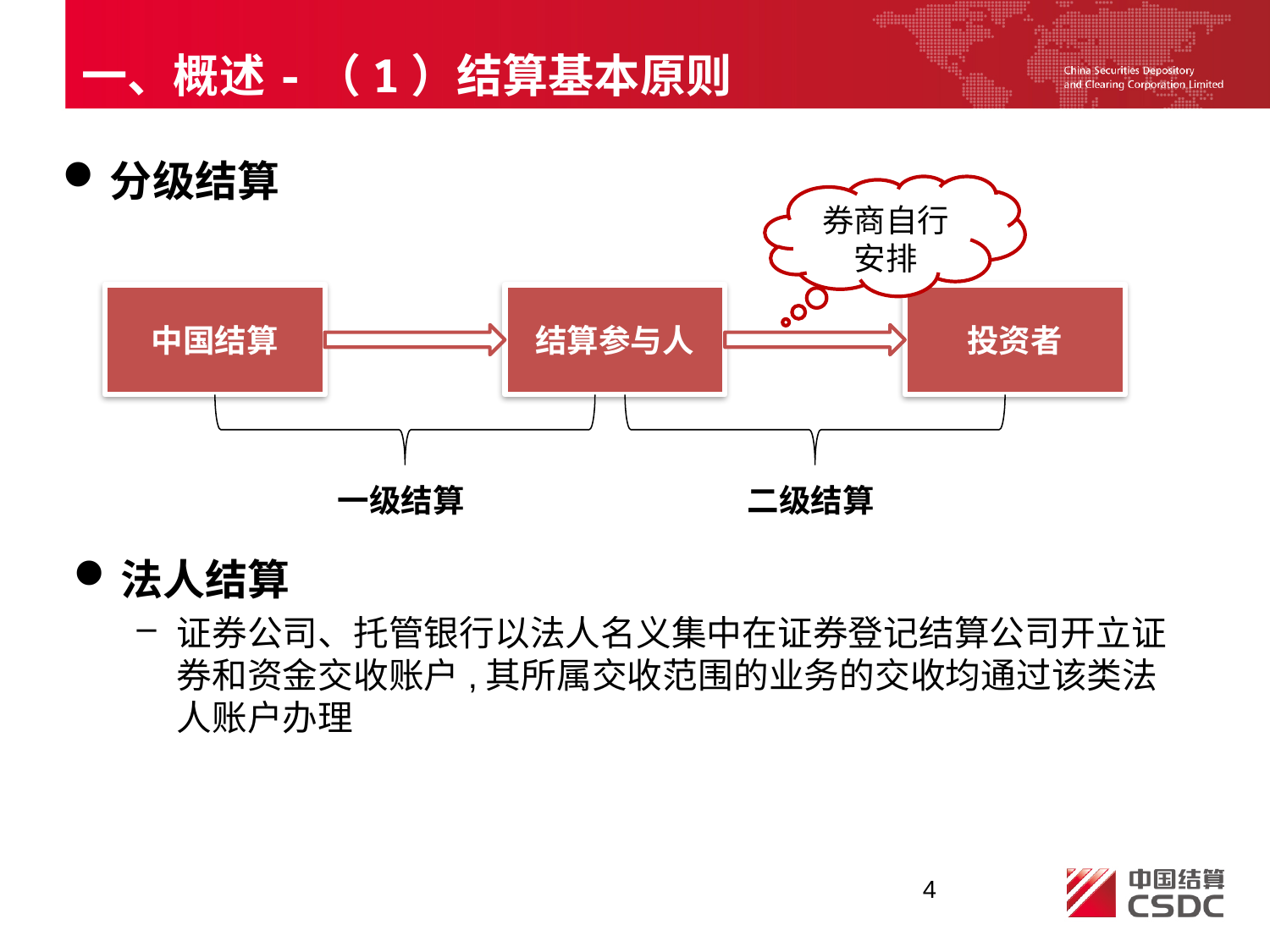

一、概述-（1）结算基本原则
分级结算
券商自行安排

中国结算
结算参与人
投资者

一级结算
二级结算
法人结算
证券公司、托管银行以法人名义集中在证券登记结算公司开立证券和资金交收账户,其所属交收范围的业务的交收均通过该类法人账户办理

4